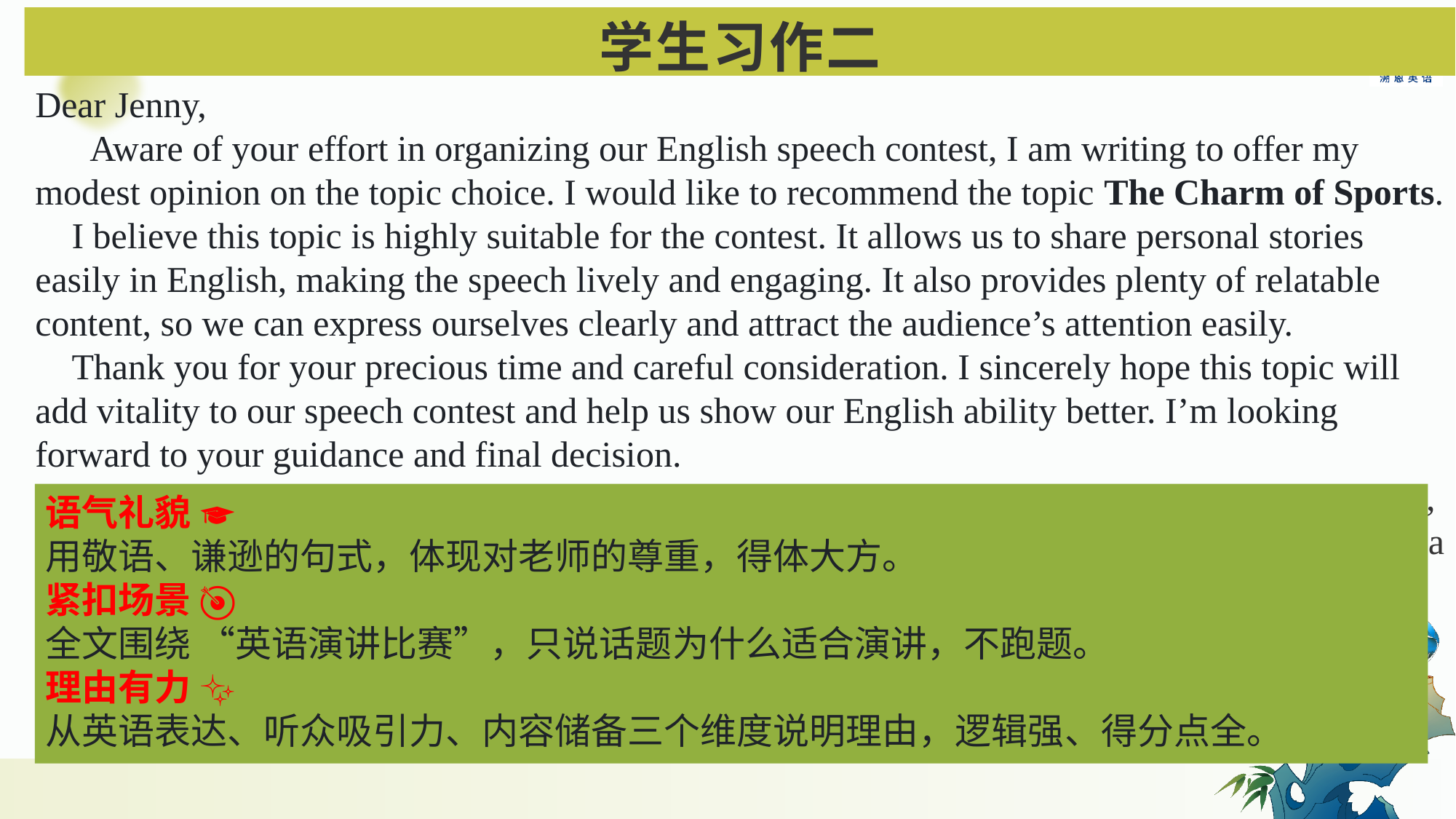

学生习作二
Dear Jenny,
      Aware of your effort in organizing our English speech contest, I am writing to offer my modest opinion on the topic choice. I would like to recommend the topic The Charm of Sports.
    I believe this topic is highly suitable for the contest. It allows us to share personal stories easily in English, making the speech lively and engaging. It also provides plenty of relatable content, so we can express ourselves clearly and attract the audience’s attention easily.
    Thank you for your precious time and careful consideration. I sincerely hope this topic will add vitality to our speech contest and help us show our English ability better. I’m looking forward to your guidance and final decision.
Best regards ,
Li Hua
语气礼貌 🎓
用敬语、谦逊的句式，体现对老师的尊重，得体大方。
紧扣场景 🎯
全文围绕 “英语演讲比赛”，只说话题为什么适合演讲，不跑题。
理由有力 ✨
从英语表达、听众吸引力、内容储备三个维度说明理由，逻辑强、得分点全。